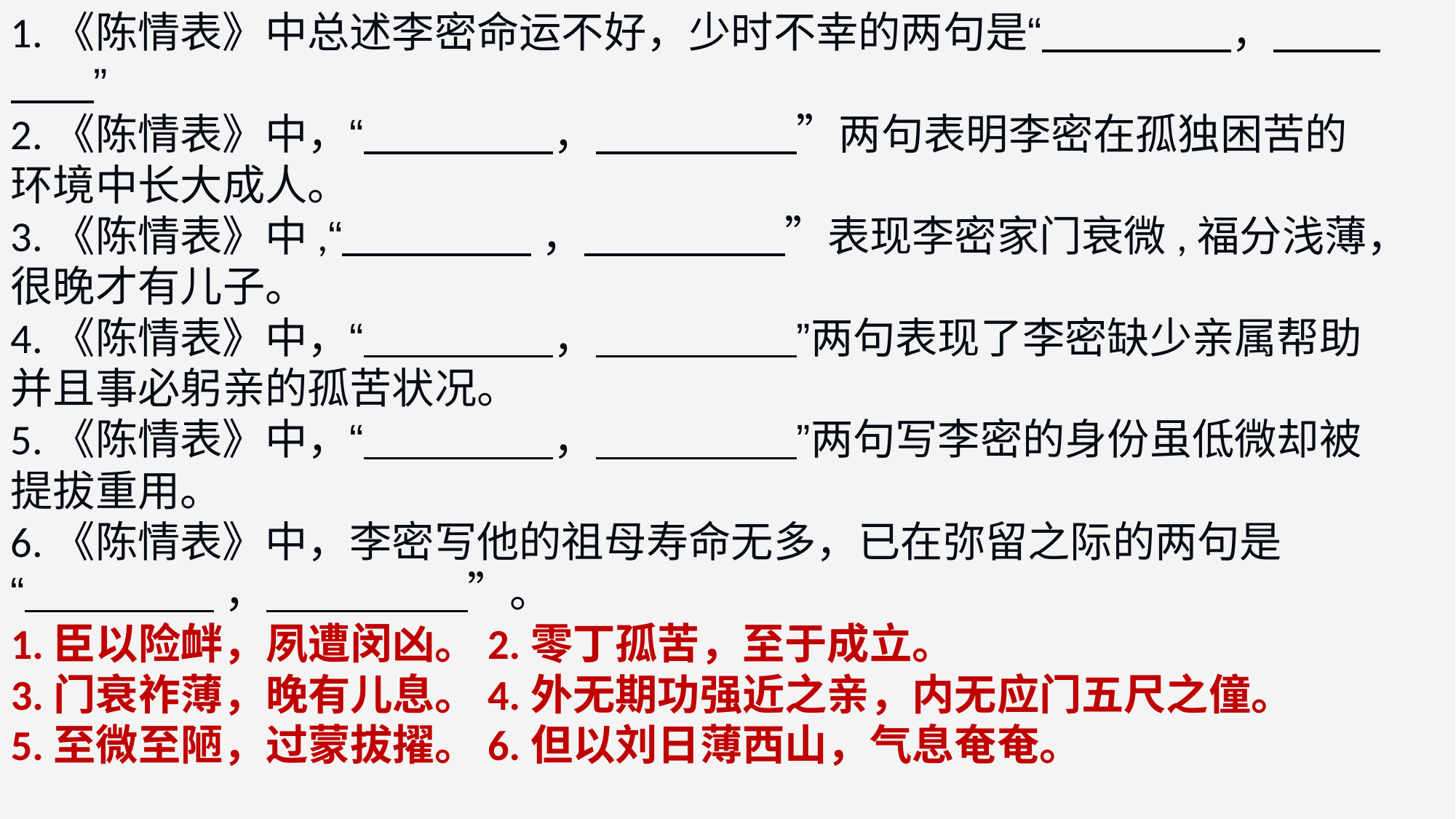

1.《陈情表》中总述李密命运不好，少时不幸的两句是“                ，                 ”
2.《陈情表》中，“                ，                 ”两句表明李密在孤独困苦的环境中长大成人。
3.《陈情表》中,“                ，                 ”表现李密家门衰微,福分浅薄，很晚才有儿子。
4.《陈情表》中，“                ，                 ”两句表现了李密缺少亲属帮助并且事必躬亲的孤苦状况。
5.《陈情表》中，“                ，                 ”两句写李密的身份虽低微却被提拔重用。
6.《陈情表》中，李密写他的祖母寿命无多，已在弥留之际的两句是
“                ，                 ”。
1.臣以险衅，夙遭闵凶。2.零丁孤苦，至于成立。
3.门衰祚薄，晚有儿息。4.外无期功强近之亲，内无应门五尺之僮。
5.至微至陋，过蒙拔擢。6.但以刘日薄西山，气息奄奄。